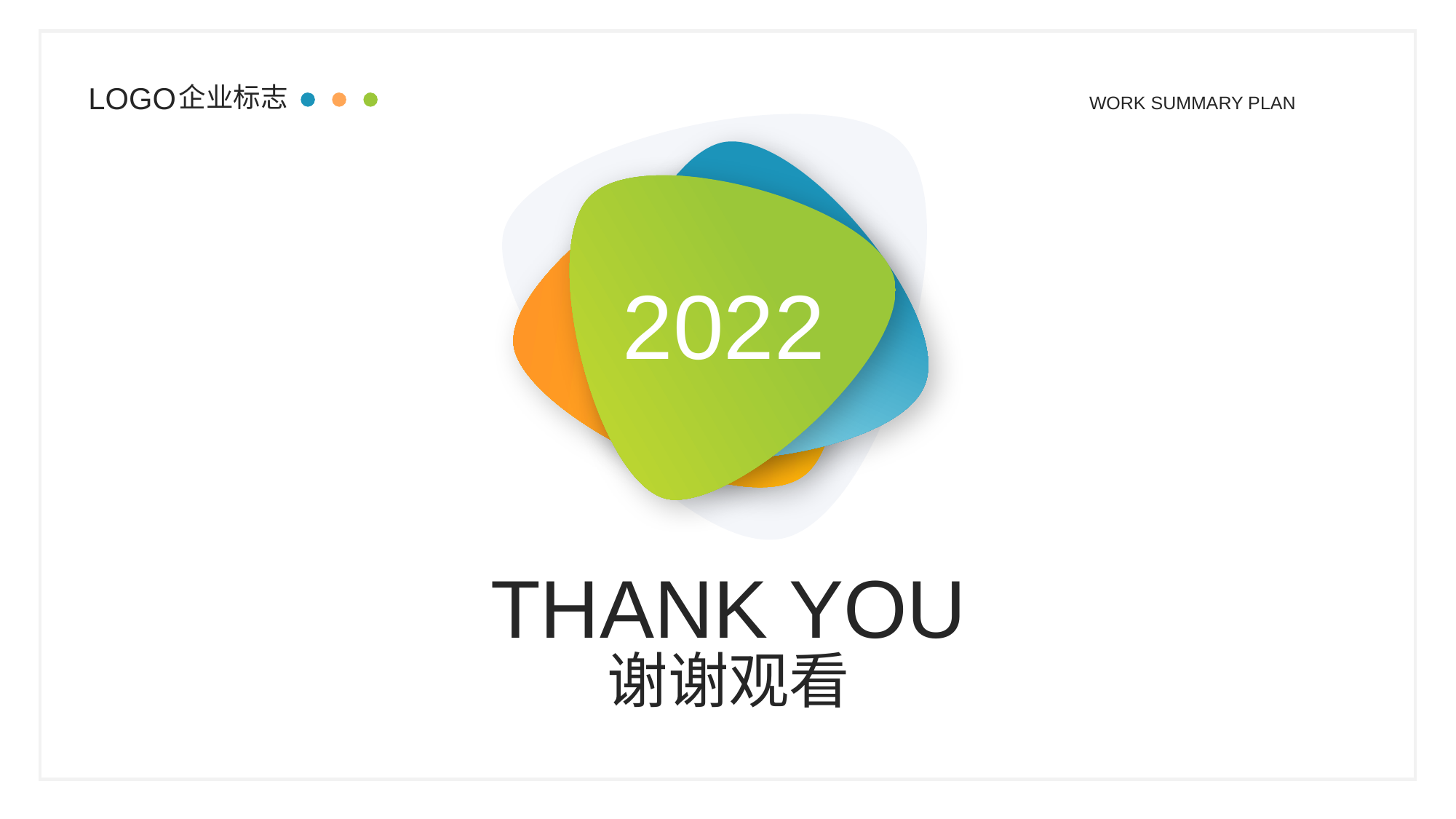

LOGO
企业标志

WORK SUMMARY PLAN

2022
THANK YOU
谢谢观看